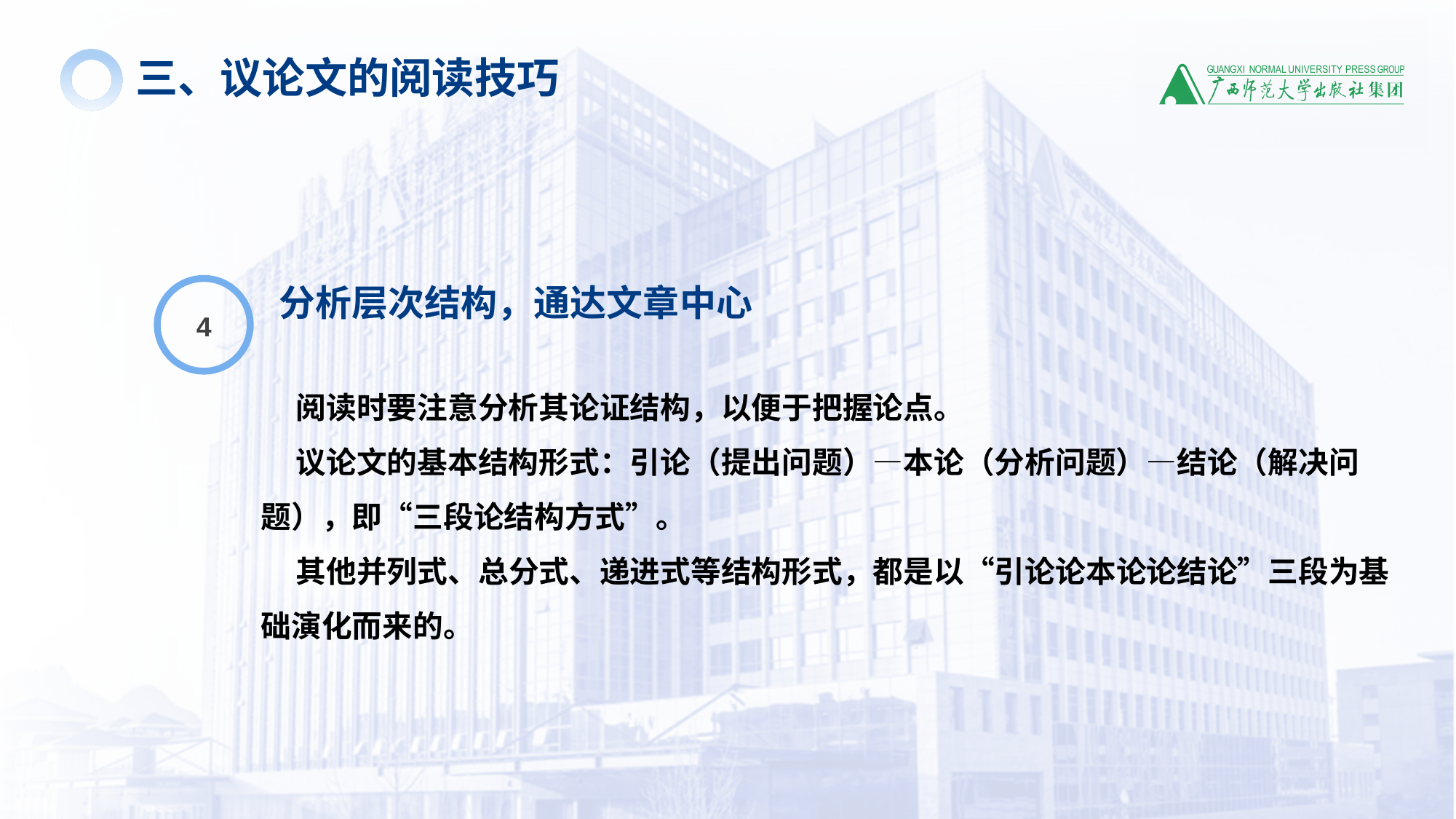

三、议论文的阅读技巧

分析层次结构，通达文章中心
    阅读时要注意分析其论证结构，以便于把握论点。
    议论文的基本结构形式：引论（提出问题）—本论（分析问题）—结论（解决问题），即“三段论结构方式”。
    其他并列式、总分式、递进式等结构形式，都是以“引论论本论论结论”三段为基础演化而来的。

4